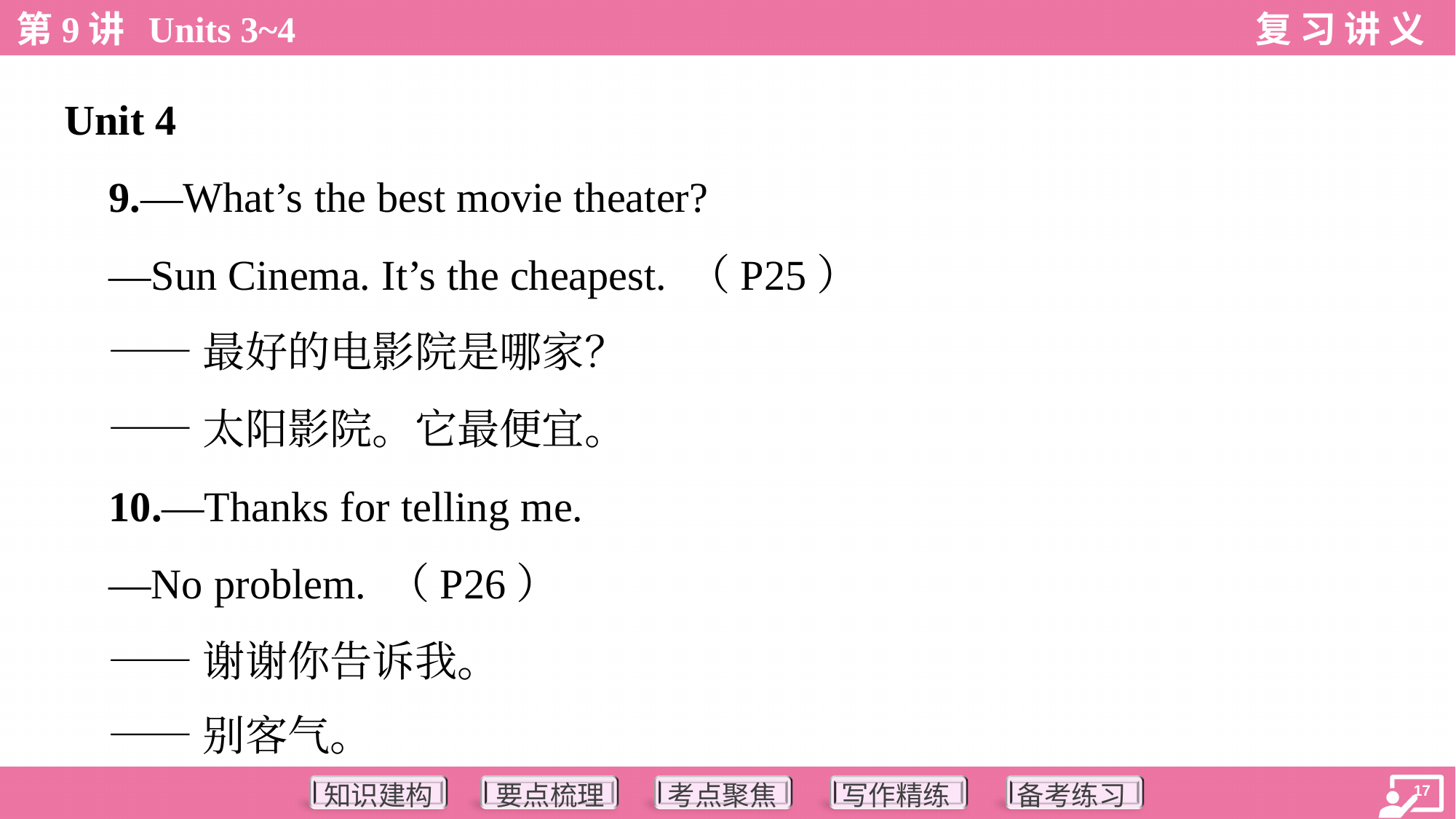

Unit 4
    9.—What’s the best movie theater?
    —Sun Cinema. It’s the cheapest. （P25）
    ——最好的电影院是哪家？
    ——太阳影院。它最便宜。
    10.—Thanks for telling me.
    —No problem. （P26）
    ——谢谢你告诉我。
    ——别客气。